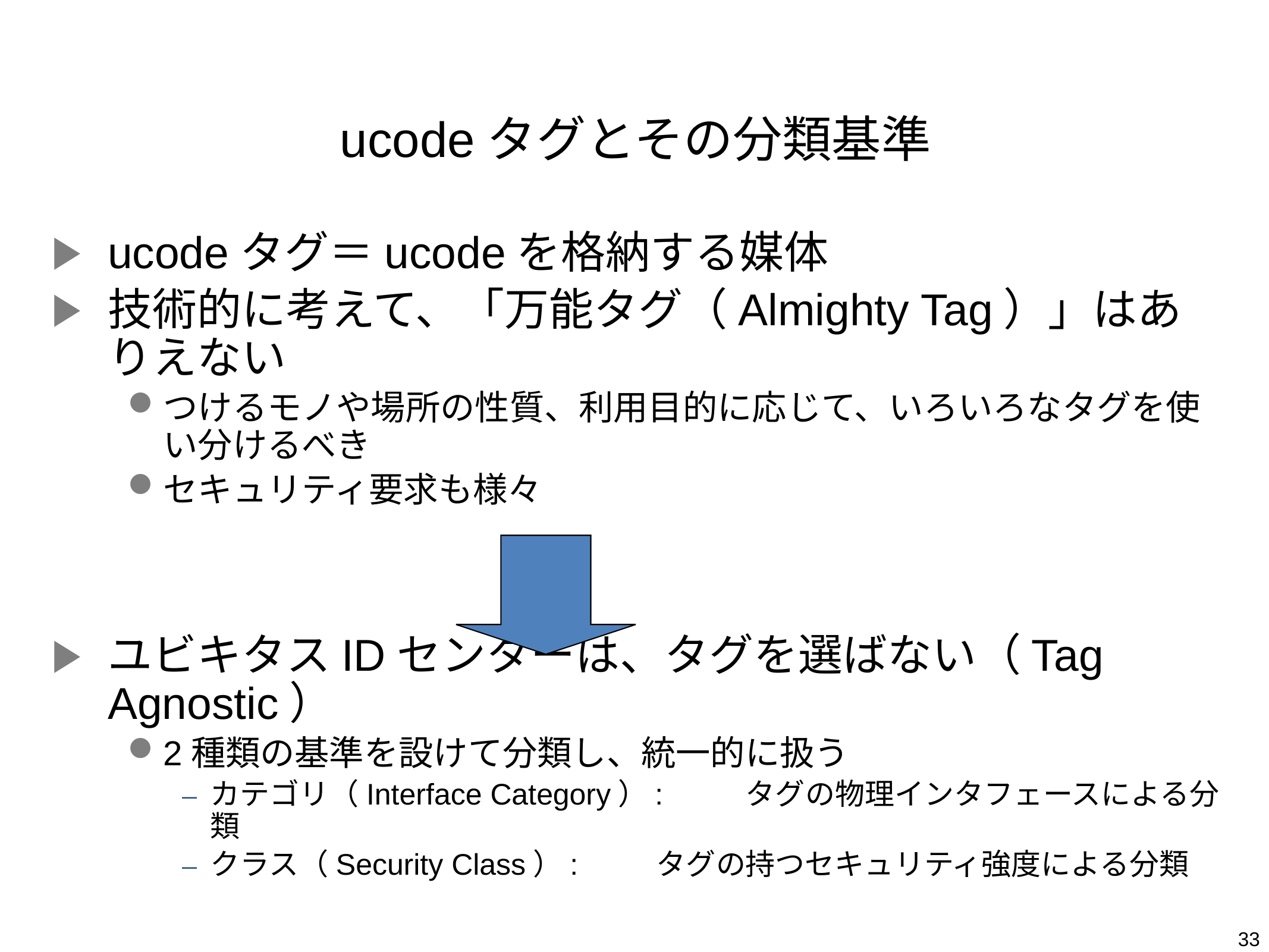

# ucodeタグとその分類基準
ucodeタグ＝ucodeを格納する媒体
技術的に考えて、「万能タグ（Almighty Tag）」はありえない
つけるモノや場所の性質、利用目的に応じて、いろいろなタグを使い分けるべき
セキュリティ要求も様々

ユビキタスIDセンターは、タグを選ばない（Tag Agnostic）
2種類の基準を設けて分類し、統一的に扱う
カテゴリ（Interface Category）:	タグの物理インタフェースによる分類
クラス（Security Class）:	タグの持つセキュリティ強度による分類

33